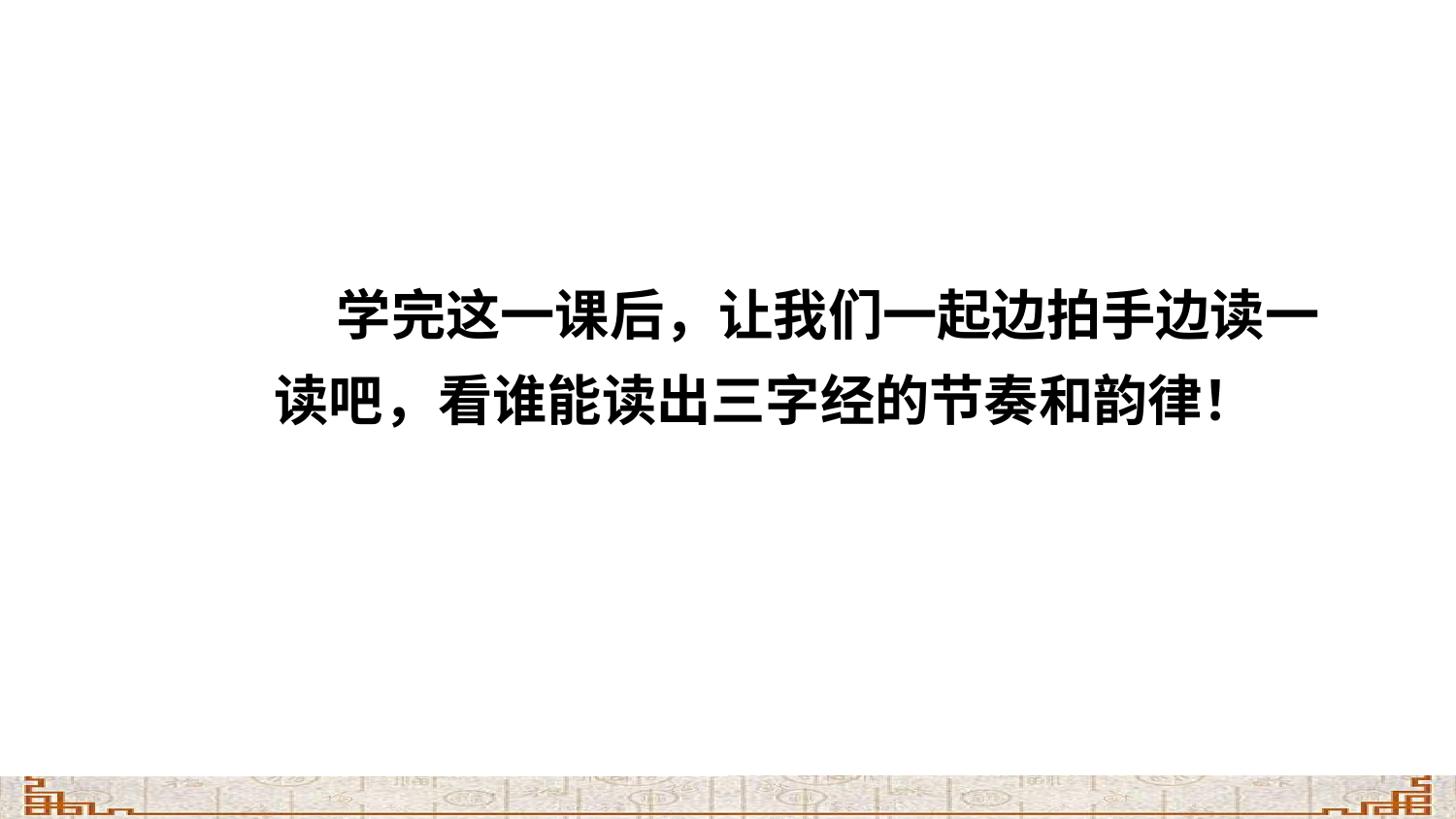

学完这一课后，让我们一起边拍手边读一读吧，看谁能读出三字经的节奏和韵律！